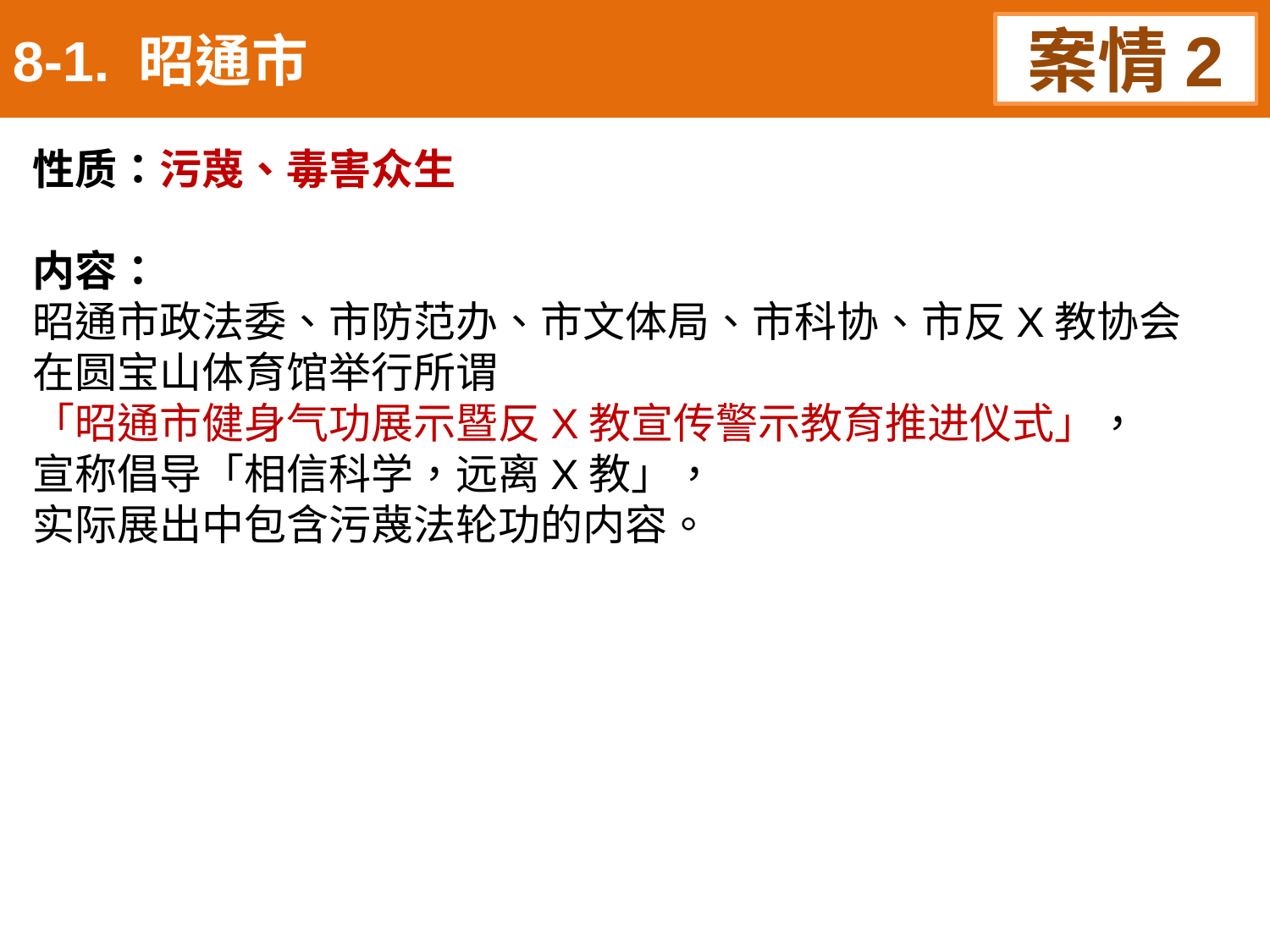

8-1. 昭通市
案情2
性质：污蔑、毒害众生

内容：
昭通市政法委、市防范办、市文体局、市科协、市反X教协会
在圆宝山体育馆举行所谓
「昭通市健身气功展示暨反X教宣传警示教育推进仪式」，
宣称倡导「相信科学，远离X教」，
实际展出中包含污蔑法轮功的内容。